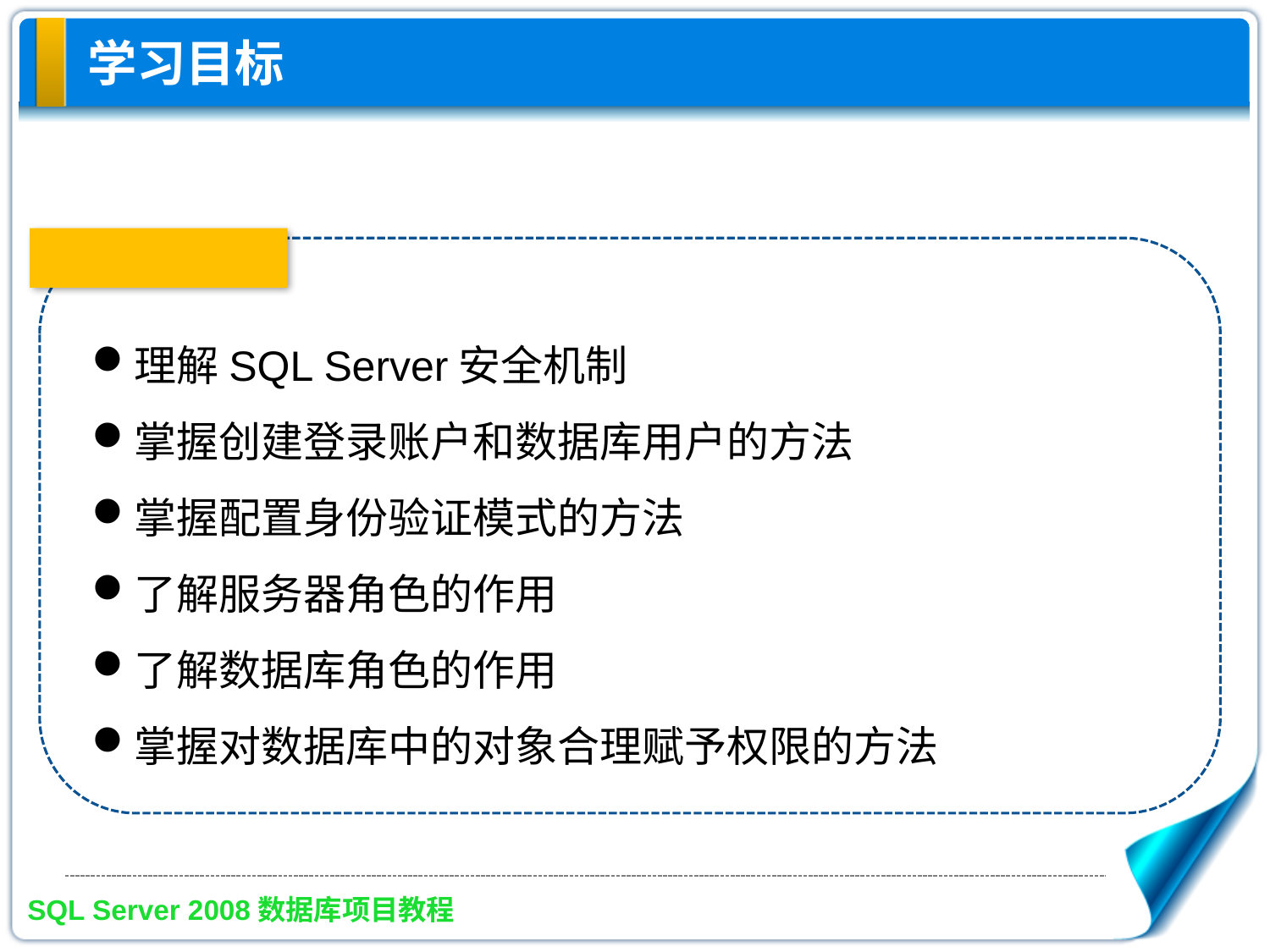

# 学习目标

理解SQL Server安全机制
掌握创建登录账户和数据库用户的方法
掌握配置身份验证模式的方法
了解服务器角色的作用
了解数据库角色的作用
掌握对数据库中的对象合理赋予权限的方法